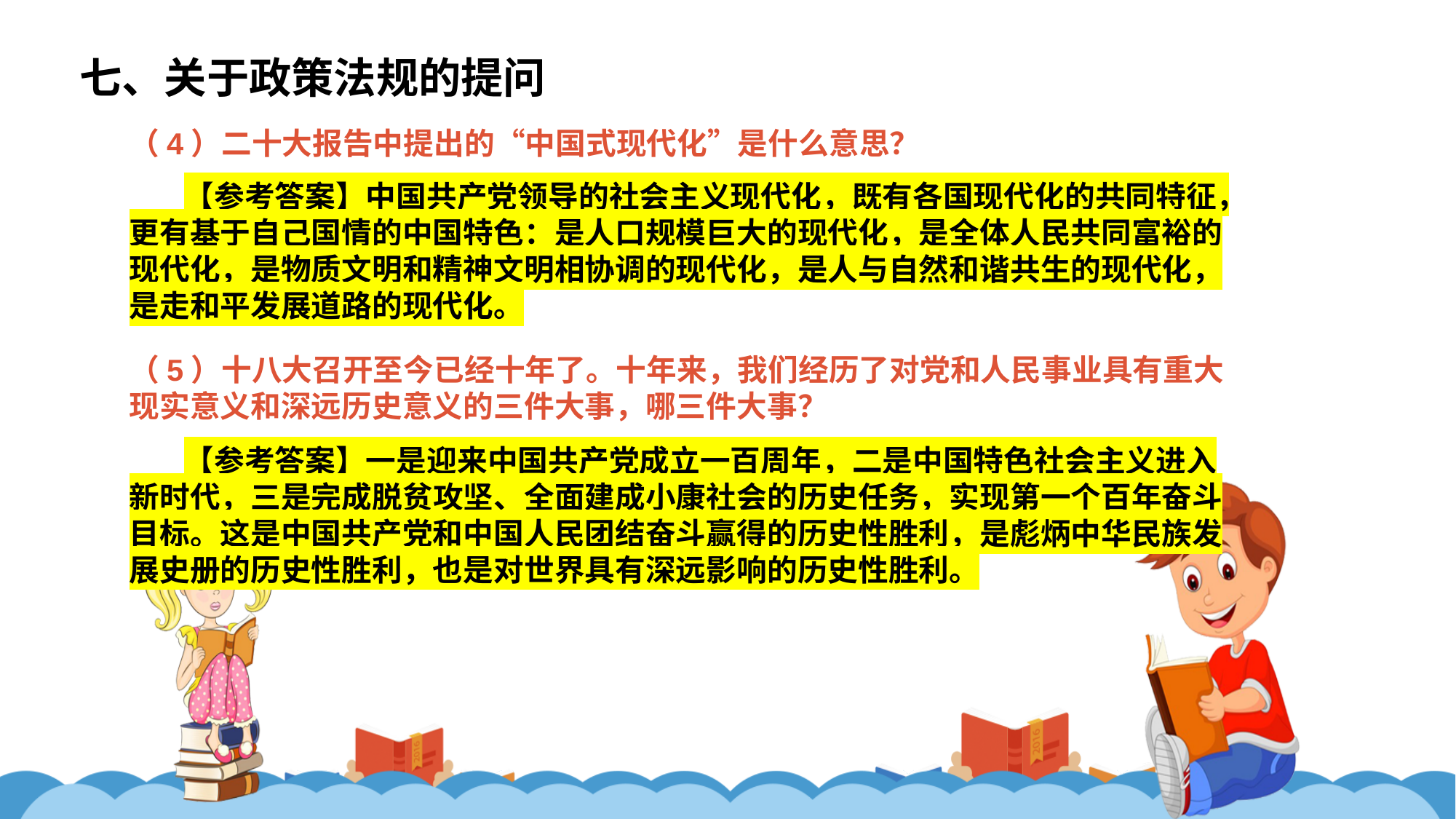

七、关于政策法规的提问
（4）二十大报告中提出的“中国式现代化”是什么意思？
【参考答案】中国共产党领导的社会主义现代化，既有各国现代化的共同特征，更有基于自己国情的中国特色：是人口规模巨大的现代化，是全体人民共同富裕的现代化，是物质文明和精神文明相协调的现代化，是人与自然和谐共生的现代化，是走和平发展道路的现代化。
（5）十八大召开至今已经十年了。十年来，我们经历了对党和人民事业具有重大现实意义和深远历史意义的三件大事，哪三件大事？
【参考答案】一是迎来中国共产党成立一百周年，二是中国特色社会主义进入新时代，三是完成脱贫攻坚、全面建成小康社会的历史任务，实现第一个百年奋斗目标。这是中国共产党和中国人民团结奋斗赢得的历史性胜利，是彪炳中华民族发展史册的历史性胜利，也是对世界具有深远影响的历史性胜利。